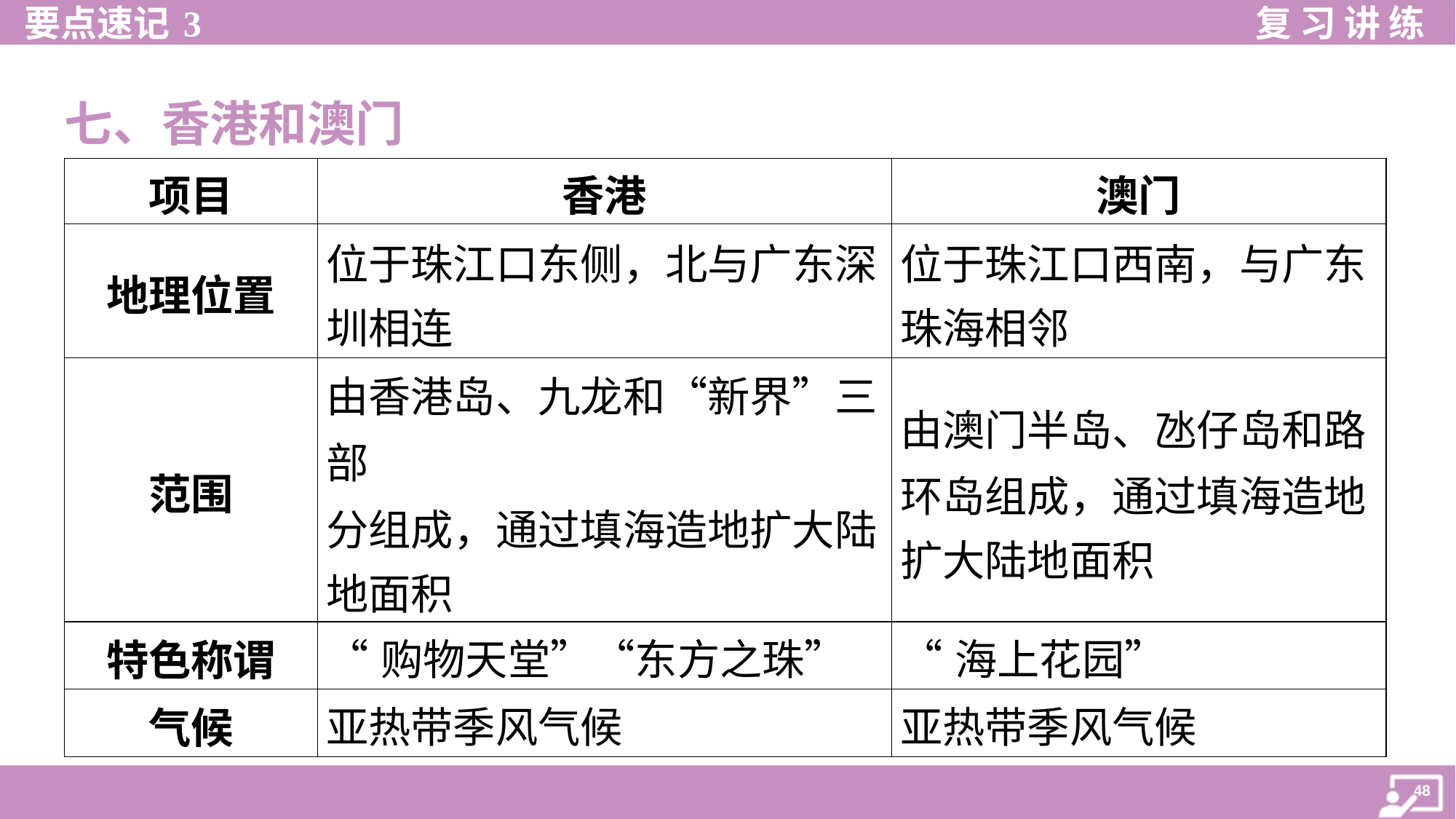

七、香港和澳门
| 项目 | 香港 | 澳门 |
| --- | --- | --- |
| 地理位置 | 位于珠江口东侧，北与广东深 圳相连 | 位于珠江口西南，与广东 珠海相邻 |
| 范围 | 由香港岛、九龙和“新界”三部 分组成，通过填海造地扩大陆 地面积 | 由澳门半岛、氹仔岛和路 环岛组成，通过填海造地 扩大陆地面积 |
| 特色称谓 | “购物天堂”“东方之珠” | “海上花园” |
| 气候 | 亚热带季风气候 | 亚热带季风气候 |